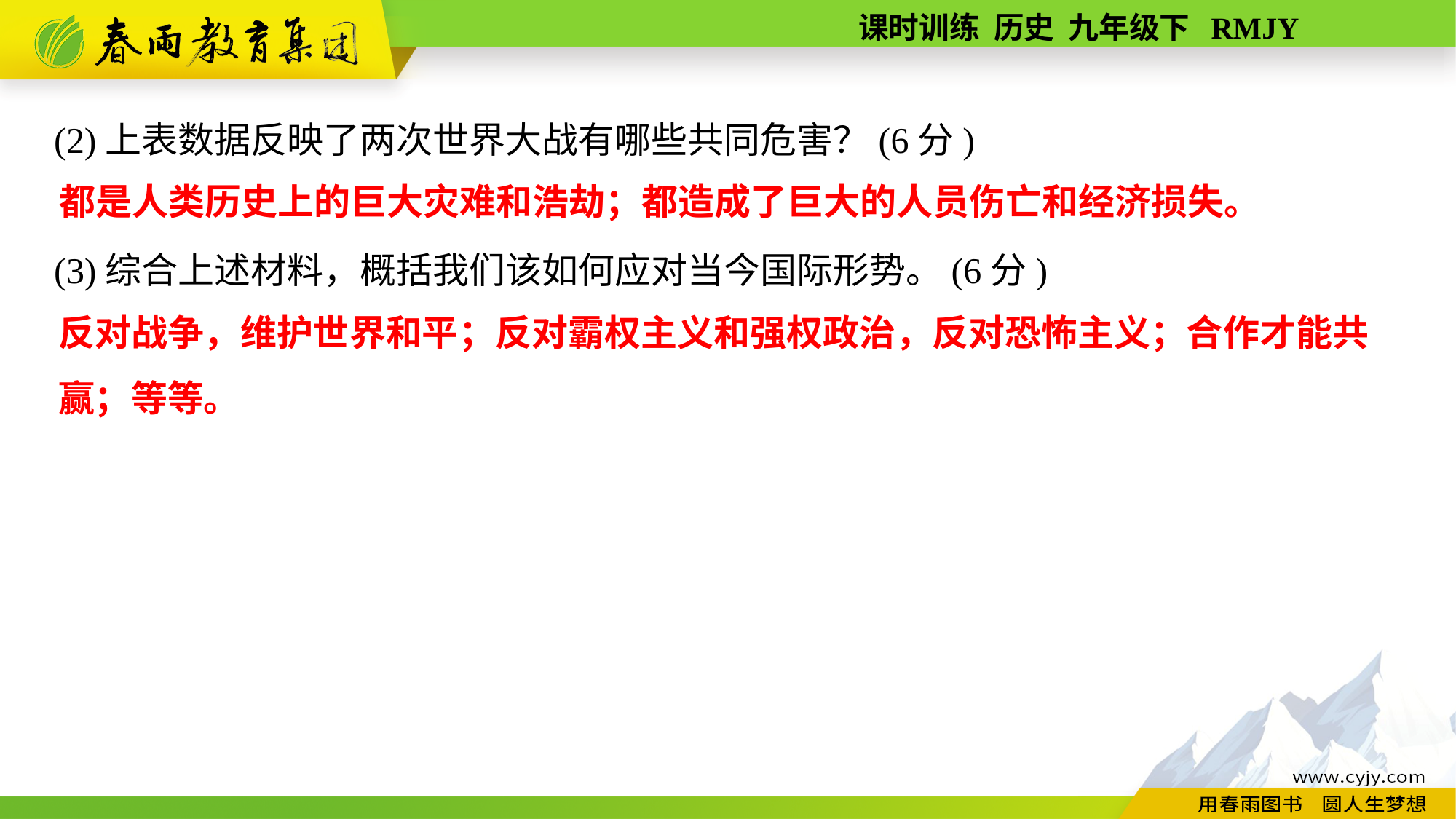

(2)上表数据反映了两次世界大战有哪些共同危害？(6分)

(3)综合上述材料，概括我们该如何应对当今国际形势。(6分)
都是人类历史上的巨大灾难和浩劫；都造成了巨大的人员伤亡和经济损失。
反对战争，维护世界和平；反对霸权主义和强权政治，反对恐怖主义；合作才能共赢；等等。